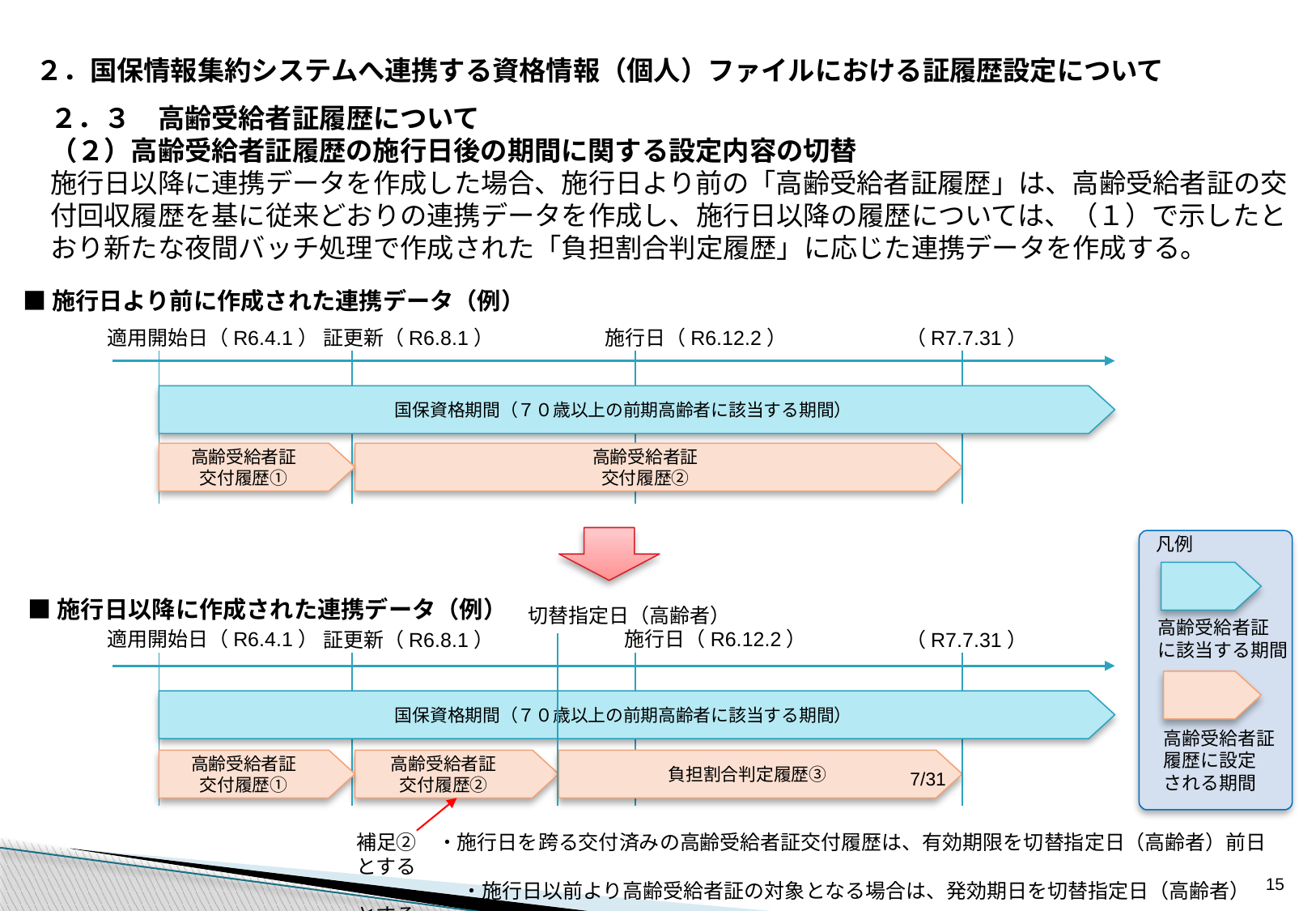

２．国保情報集約システムへ連携する資格情報（個人）ファイルにおける証履歴設定について
２．３　高齢受給者証履歴について
（２）高齢受給者証履歴の施行日後の期間に関する設定内容の切替
施行日以降に連携データを作成した場合、施行日より前の「高齢受給者証履歴」は、高齢受給者証の交付回収履歴を基に従来どおりの連携データを作成し、施行日以降の履歴については、（１）で示したとおり新たな夜間バッチ処理で作成された「負担割合判定履歴」に応じた連携データを作成する。
■施行日より前に作成された連携データ（例）
適用開始日（R6.4.1）
施行日（R6.12.2）
証更新（R6.8.1）
（R7.7.31）
国保資格期間（７０歳以上の前期高齢者に該当する期間）
高齢受給者証
交付履歴①
高齢受給者証
交付履歴②
凡例

■施行日以降に作成された連携データ（例）
切替指定日（高齢者）
高齢受給者証
に該当する期間
適用開始日（R6.4.1）
施行日（R6.12.2）
証更新（R6.8.1）
（R7.7.31）

国保資格期間（７０歳以上の前期高齢者に該当する期間）
高齢受給者証
履歴に設定
される期間
高齢受給者証
交付履歴①
高齢受給者証
交付履歴②
負担割合判定履歴③
7/31
補足②　・施行日を跨る交付済みの高齢受給者証交付履歴は、有効期限を切替指定日（高齢者）前日とする
　　　　　 ・施行日以前より高齢受給者証の対象となる場合は、発効期日を切替指定日（高齢者）とする
15